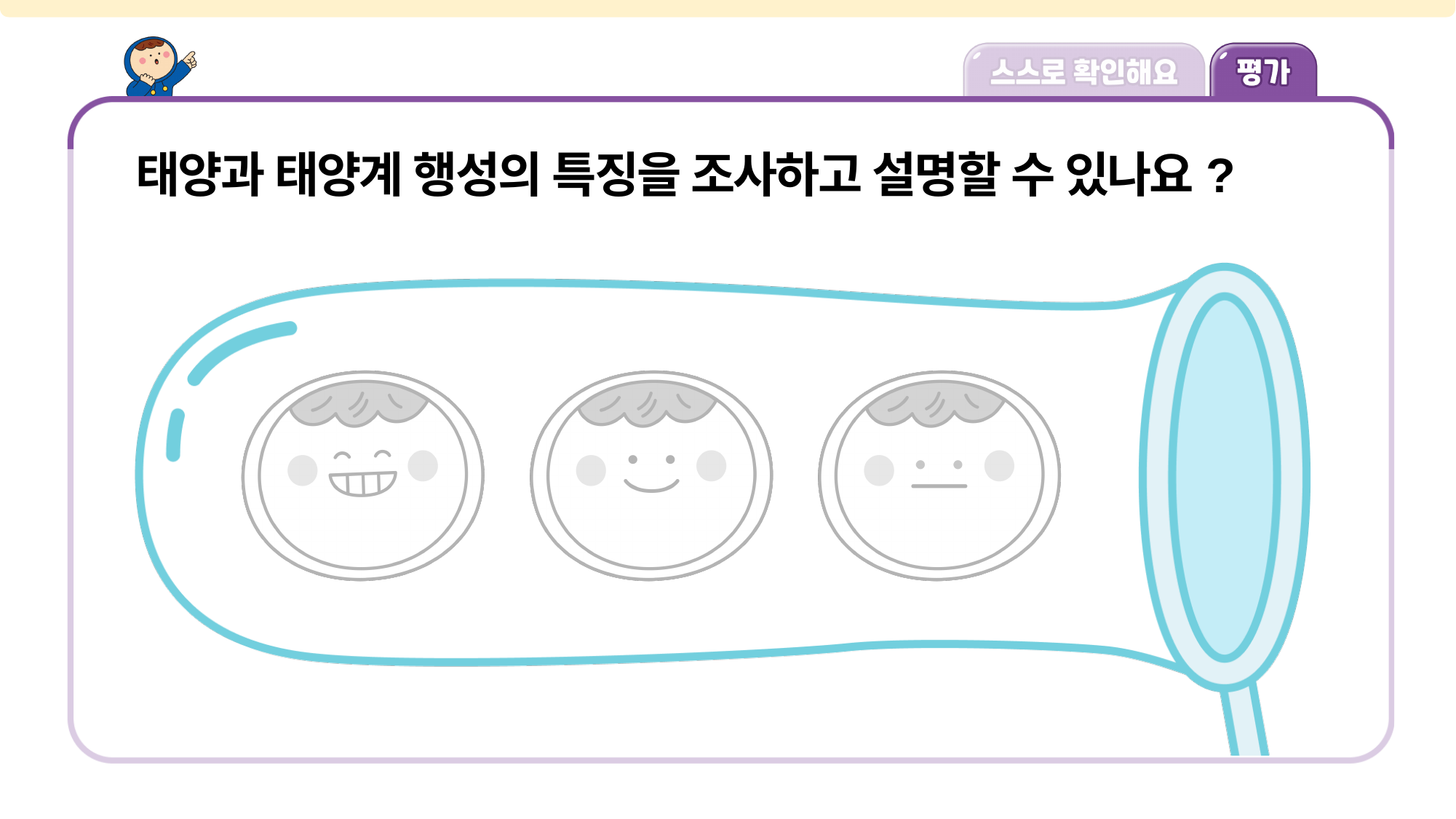

태양과 태양계 행성의 특징을 조사하고 설명할 수 있나요?